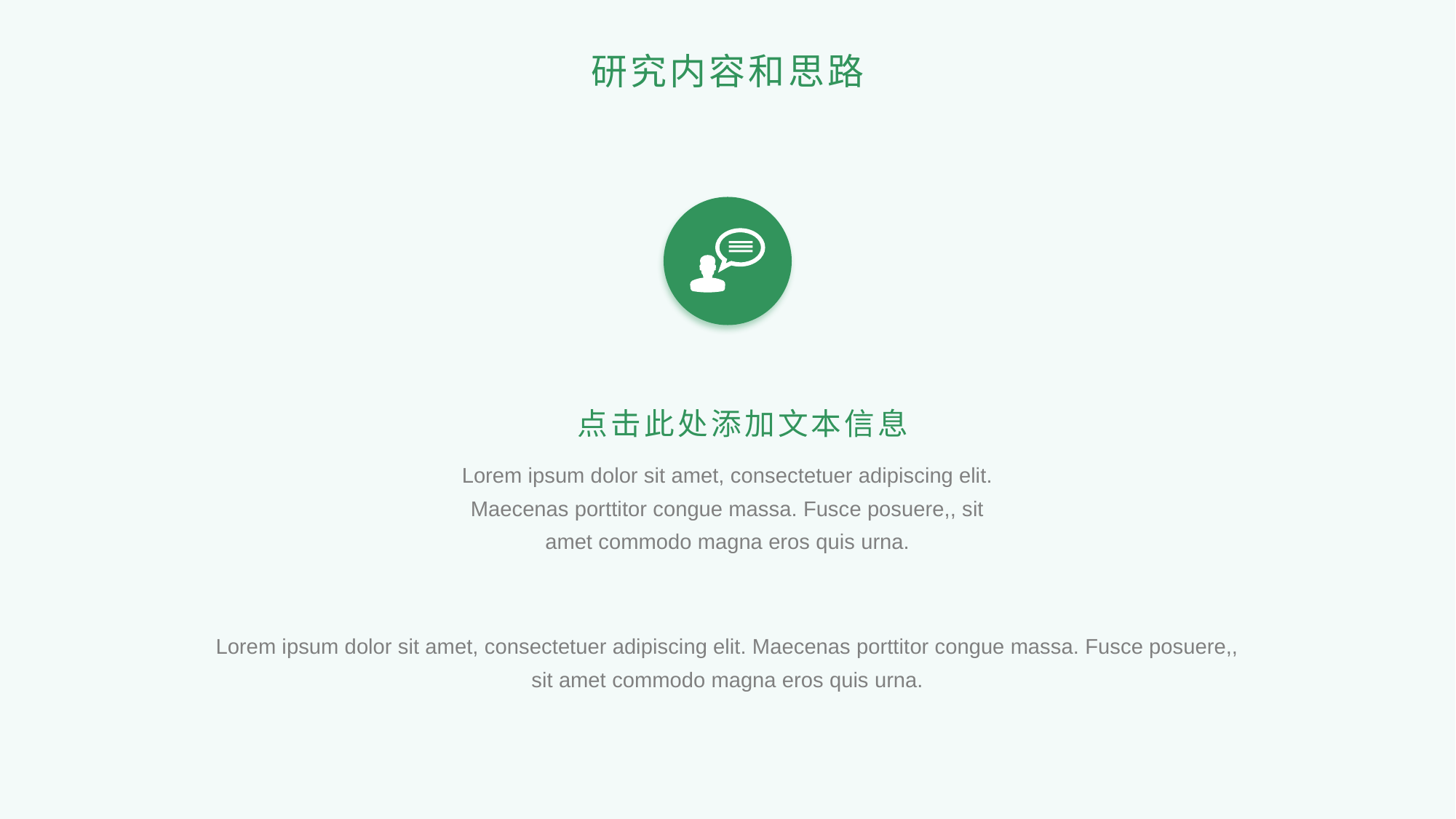

研究内容和思路

点击此处添加文本信息
Lorem ipsum dolor sit amet, consectetuer adipiscing elit. Maecenas porttitor congue massa. Fusce posuere,, sit amet commodo magna eros quis urna.

Lorem ipsum dolor sit amet, consectetuer adipiscing elit. Maecenas porttitor congue massa. Fusce posuere,, sit amet commodo magna eros quis urna.